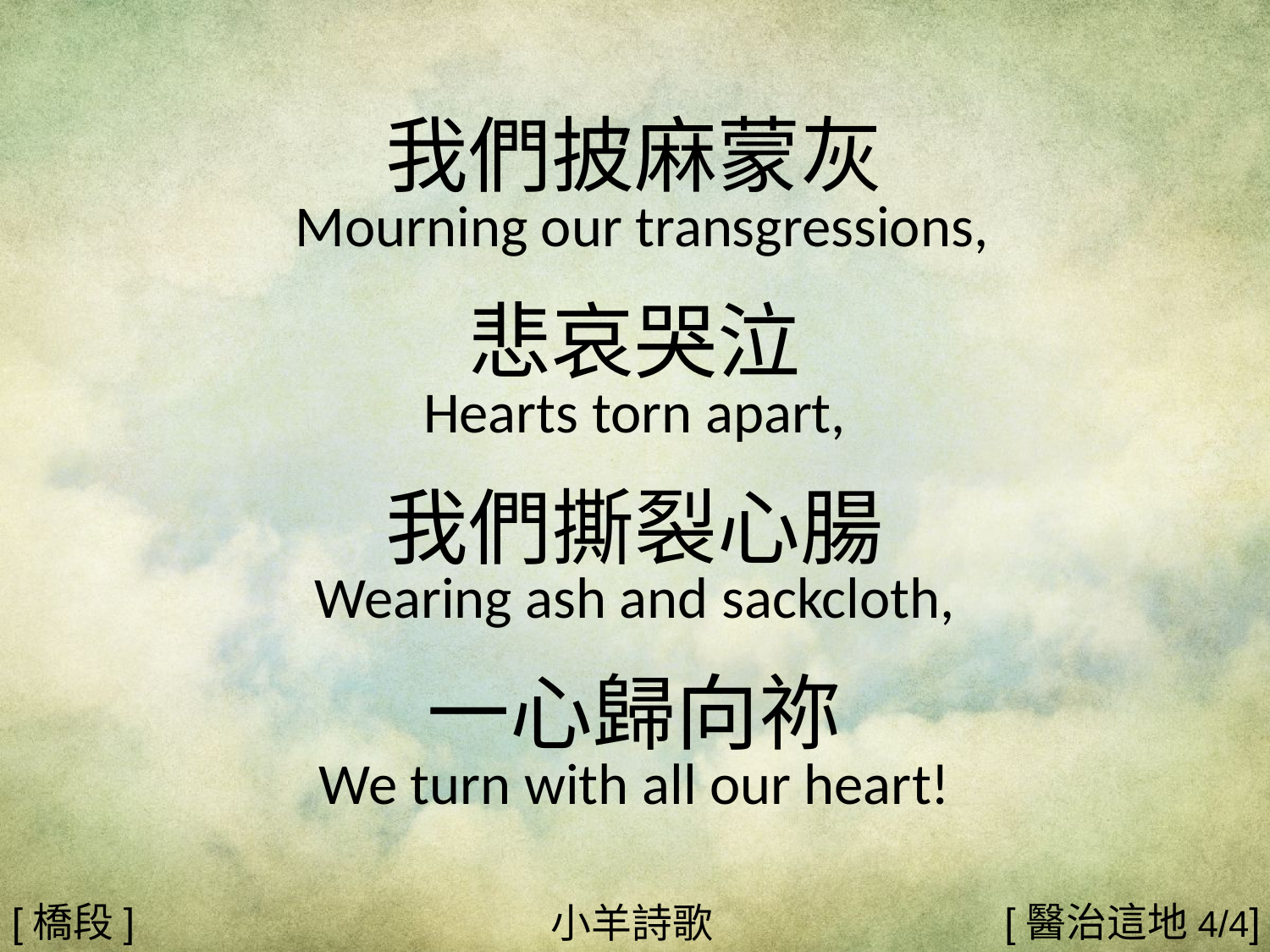

我們披麻蒙灰
 Mourning our transgressions,

悲哀哭泣
Hearts torn apart,

我們撕裂心腸
Wearing ash and sackcloth,

一心歸向祢
We turn with all our heart!
#

[橋段]
[醫治這地4/4]
小羊詩歌